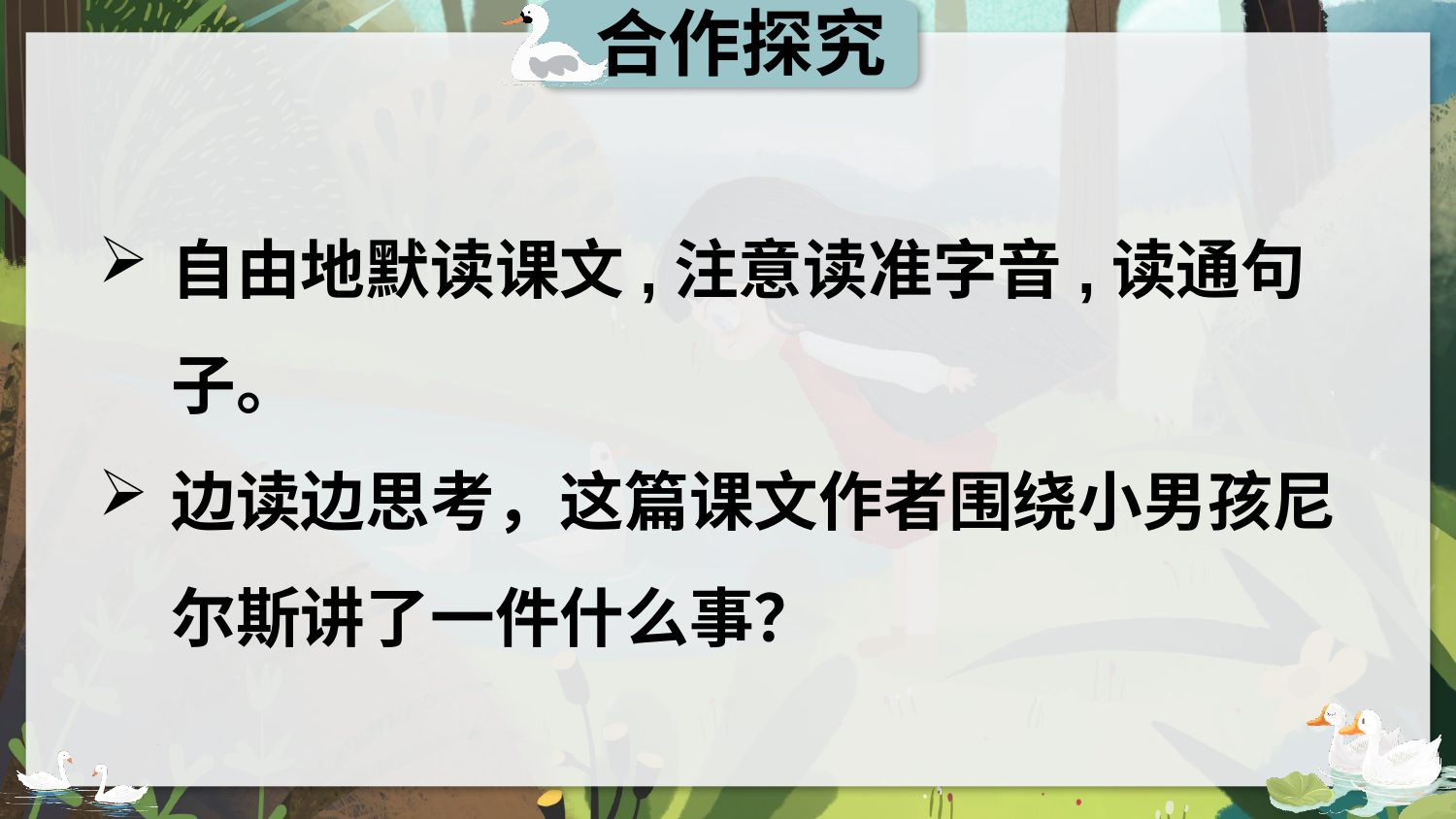

合作探究
自由地默读课文,注意读准字音,读通句子。
边读边思考，这篇课文作者围绕小男孩尼尔斯讲了一件什么事？